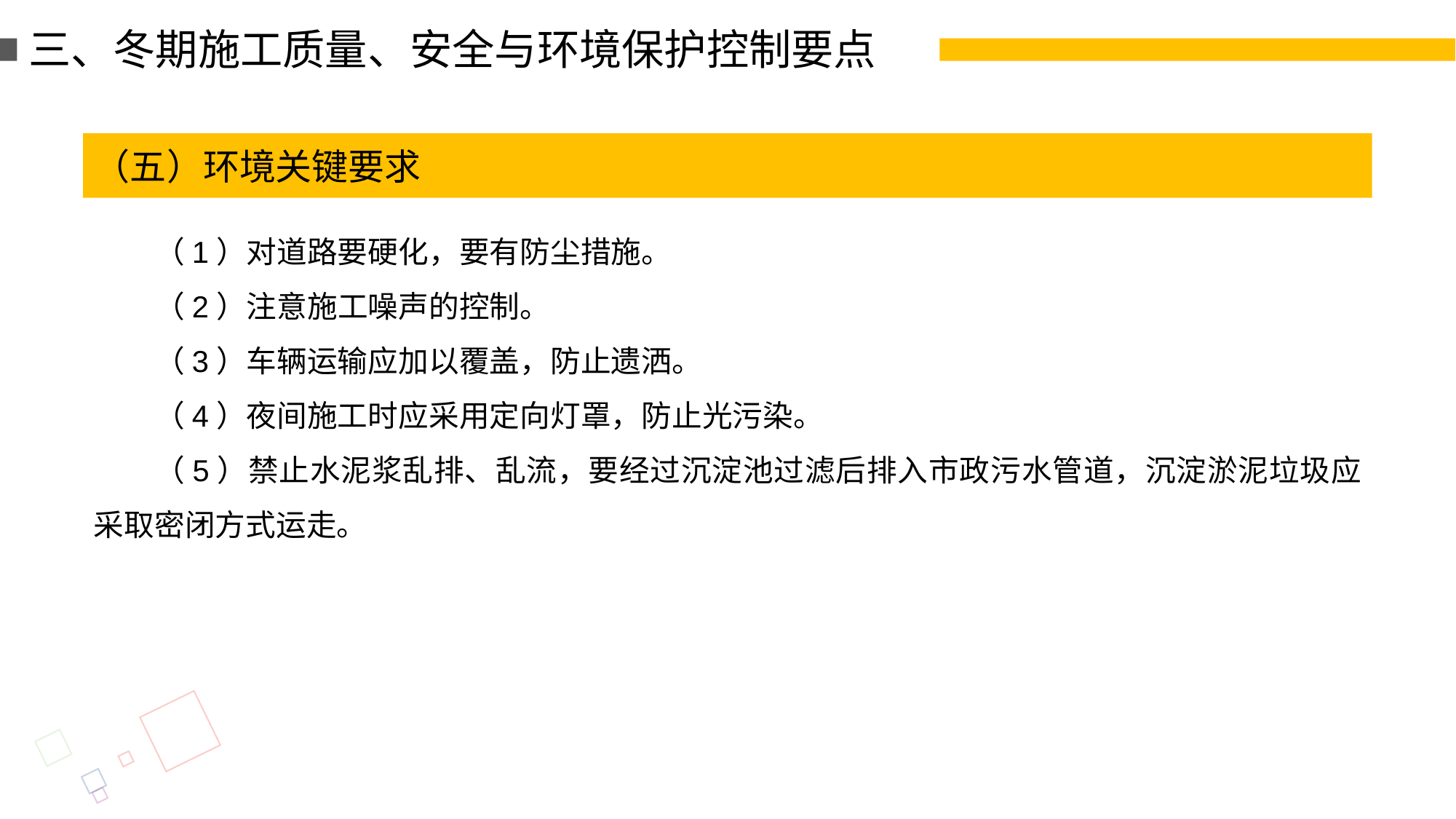

三、冬期施工质量、安全与环境保护控制要点
（五）环境关键要求
（1）对道路要硬化，要有防尘措施。
（2）注意施工噪声的控制。
（3）车辆运输应加以覆盖，防止遗洒。
（4）夜间施工时应采用定向灯罩，防止光污染。
（5）禁止水泥浆乱排、乱流，要经过沉淀池过滤后排入市政污水管道，沉淀淤泥垃圾应采取密闭方式运走。